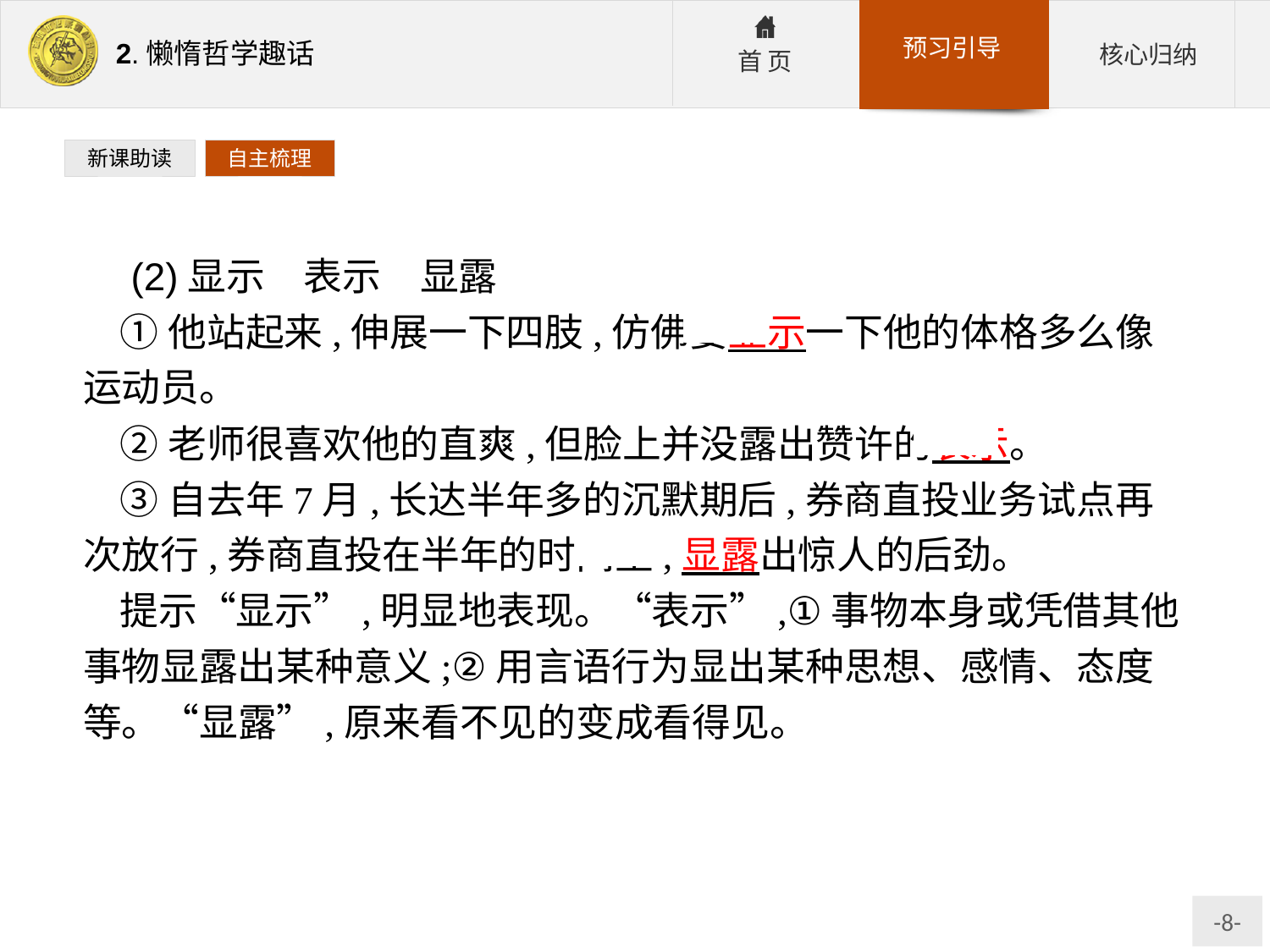

新课助读
自主梳理
 (2)显示　表示　显露
①他站起来,伸展一下四肢,仿佛要显示一下他的体格多么像运动员。
②老师很喜欢他的直爽,但脸上并没露出赞许的表示。
③自去年7月,长达半年多的沉默期后,券商直投业务试点再次放行,券商直投在半年的时间里,显露出惊人的后劲。
提示“显示”,明显地表现。“表示”,①事物本身或凭借其他事物显露出某种意义;②用言语行为显出某种思想、感情、态度等。“显露”,原来看不见的变成看得见。